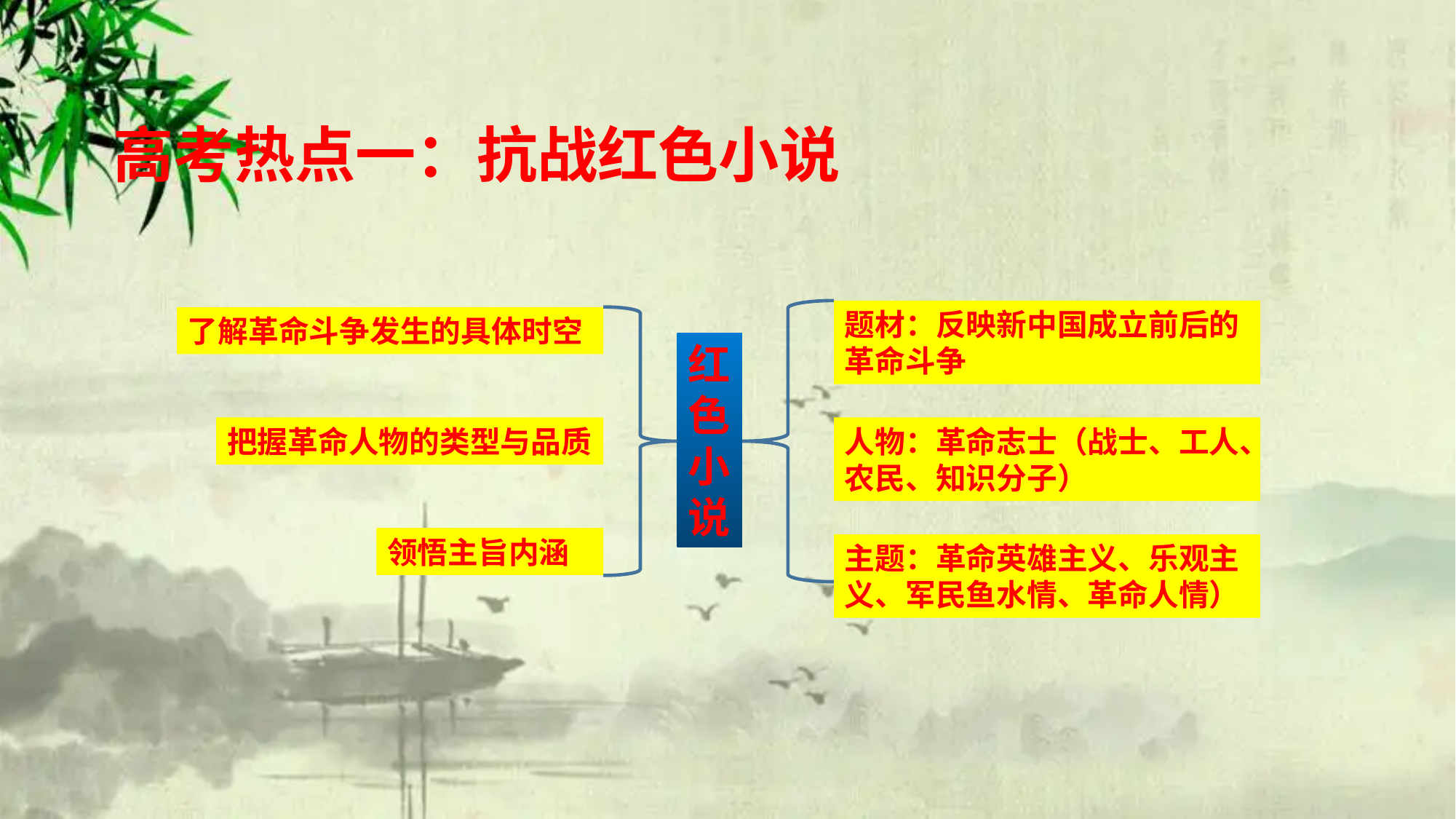

高考热点一：抗战红色小说

题材：反映新中国成立前后的革命斗争

了解革命斗争发生的具体时空
红色小说
把握革命人物的类型与品质
人物：革命志士（战士、工人、农民、知识分子）
领悟主旨内涵
主题：革命英雄主义、乐观主义、军民鱼水情、革命人情）